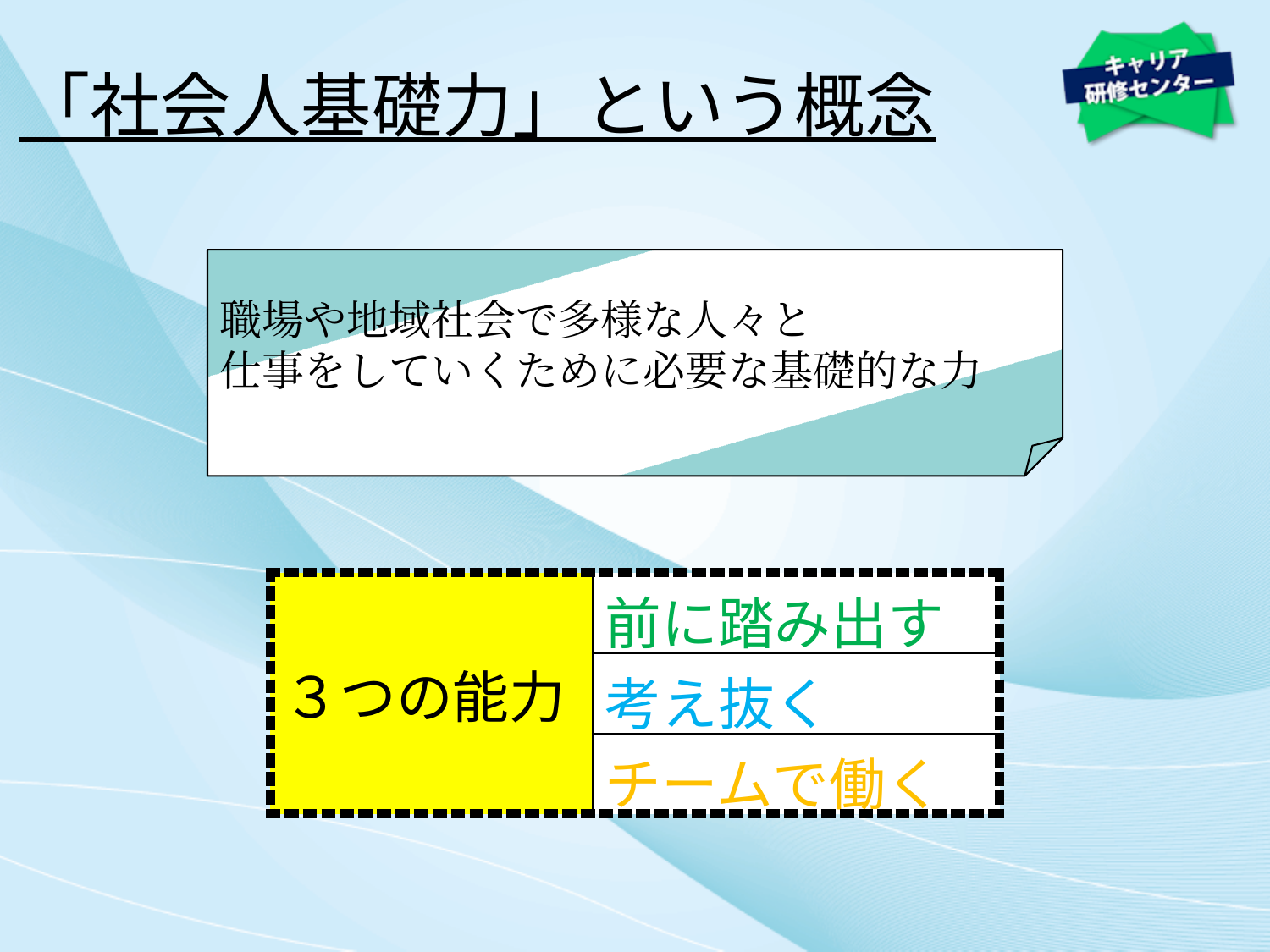

「社会人基礎力」という概念
職場や地域社会で多様な人々と
仕事をしていくために必要な基礎的な力
| ３つの能力 | 前に踏み出す |
| --- | --- |
|  | 考え抜く |
|  | チームで働く |